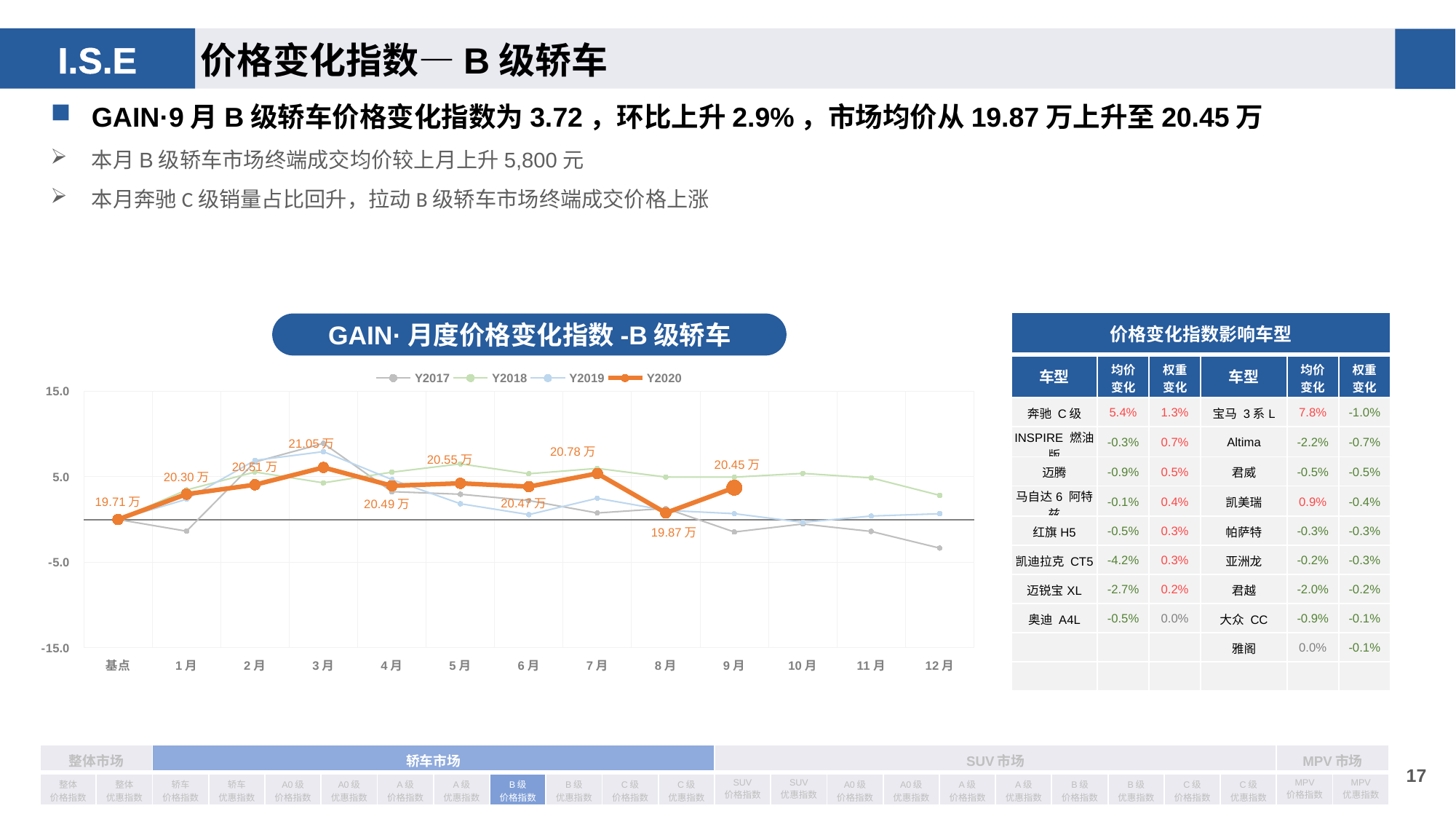

价格变化指数—B级轿车
GAIN·9月B级轿车价格变化指数为3.72，环比上升2.9%，市场均价从19.87万上升至20.45万
本月B级轿车市场终端成交均价较上月上升5,800元
本月奔驰C级销量占比回升，拉动B级轿车市场终端成交价格上涨
| 价格变化指数影响车型 |  |  |  |  |  |
| --- | --- | --- | --- | --- | --- |
| 车型 | 均价 变化 | 权重 变化 | 车型 | 均价 变化 | 权重变化 |
| 奔驰 C级 | 5.4% | 1.3% | 宝马 3系L | 7.8% | -1.0% |
| INSPIRE 燃油版 | -0.3% | 0.7% | Altima | -2.2% | -0.7% |
| 迈腾 | -0.9% | 0.5% | 君威 | -0.5% | -0.5% |
| 马自达6 阿特兹 | -0.1% | 0.4% | 凯美瑞 | 0.9% | -0.4% |
| 红旗H5 | -0.5% | 0.3% | 帕萨特 | -0.3% | -0.3% |
| 凯迪拉克 CT5 | -4.2% | 0.3% | 亚洲龙 | -0.2% | -0.3% |
| 迈锐宝XL | -2.7% | 0.2% | 君越 | -2.0% | -0.2% |
| 奥迪 A4L | -0.5% | 0.0% | 大众 CC | -0.9% | -0.1% |
|  |  |  | 雅阁 | 0.0% | -0.1% |
|  |  |  |  |  |  |
GAIN·月度价格变化指数-B级轿车

### Chart

| Category | Y2017 | Y2018 | Y2019 | Y2020 |
|---|---|---|---|---|
| 基点 | 0.0 | 0.0 | 0.0 | 0.0 |
| 1月 | -1.37 | 3.45 | 2.36 | 2.96 |
| 2月 | 6.72 | 5.55 | 6.91 | 4.06 |
| 3月 | 8.9 | 4.28 | 7.93 | 6.08 |
| 4月 | 3.25 | 5.53 | 4.67 | 3.93856825220174 |
| 5月 | 2.95 | 6.5 | 1.84 | 4.226366932221515 |
| 6月 | 2.21 | 5.35 | 0.57 | 3.841406126732827 |
| 7月 | 0.76 | 5.97 | 2.48 | 5.38 |
| 8月 | 1.29 | 4.96 | 1.07 | 0.77 |
| 9月 | -1.47 | 4.95 | 0.68 | 3.72 |
| 10月 | -0.53 | 5.39 | -0.33 | None |
| 11月 | -1.4 | 4.86 | 0.4 | None |
| 12月 | -3.35 | 2.82 | 0.67 | None |
| 整体市场 |  | 轿车市场 |  |  |  |  |  |  |  |  |  | SUV市场 |  |  |  |  |  |  |  |  |  | MPV市场 |  |
| --- | --- | --- | --- | --- | --- | --- | --- | --- | --- | --- | --- | --- | --- | --- | --- | --- | --- | --- | --- | --- | --- | --- | --- |
| 整体 价格指数 | 整体 优惠指数 | 轿车 价格指数 | 轿车 优惠指数 | A0级 价格指数 | A0级 优惠指数 | A级 价格指数 | A级 优惠指数 | B级 价格指数 | B级 优惠指数 | C级 价格指数 | C级 优惠指数 | SUV 价格指数 | SUV 优惠指数 | A0级 价格指数 | A0级 优惠指数 | A级 价格指数 | A级 优惠指数 | B级 价格指数 | B级 优惠指数 | C级 价格指数 | C级 优惠指数 | MPV 价格指数 | MPV 优惠指数 |
17